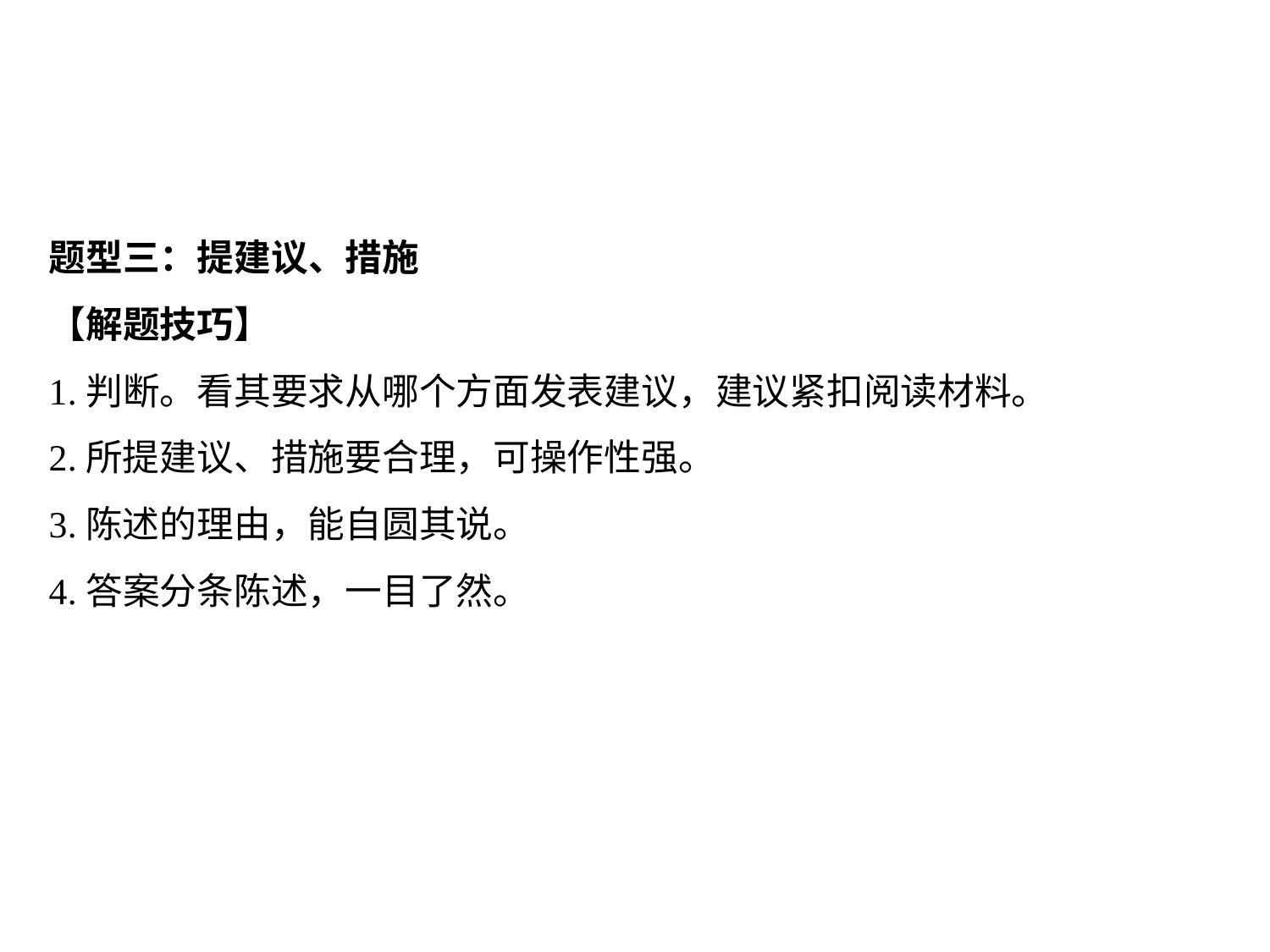

题型三：提建议、措施
【解题技巧】
1.判断。看其要求从哪个方面发表建议，建议紧扣阅读材料。
2.所提建议、措施要合理，可操作性强。
3.陈述的理由，能自圆其说。
4.答案分条陈述，一目了然。